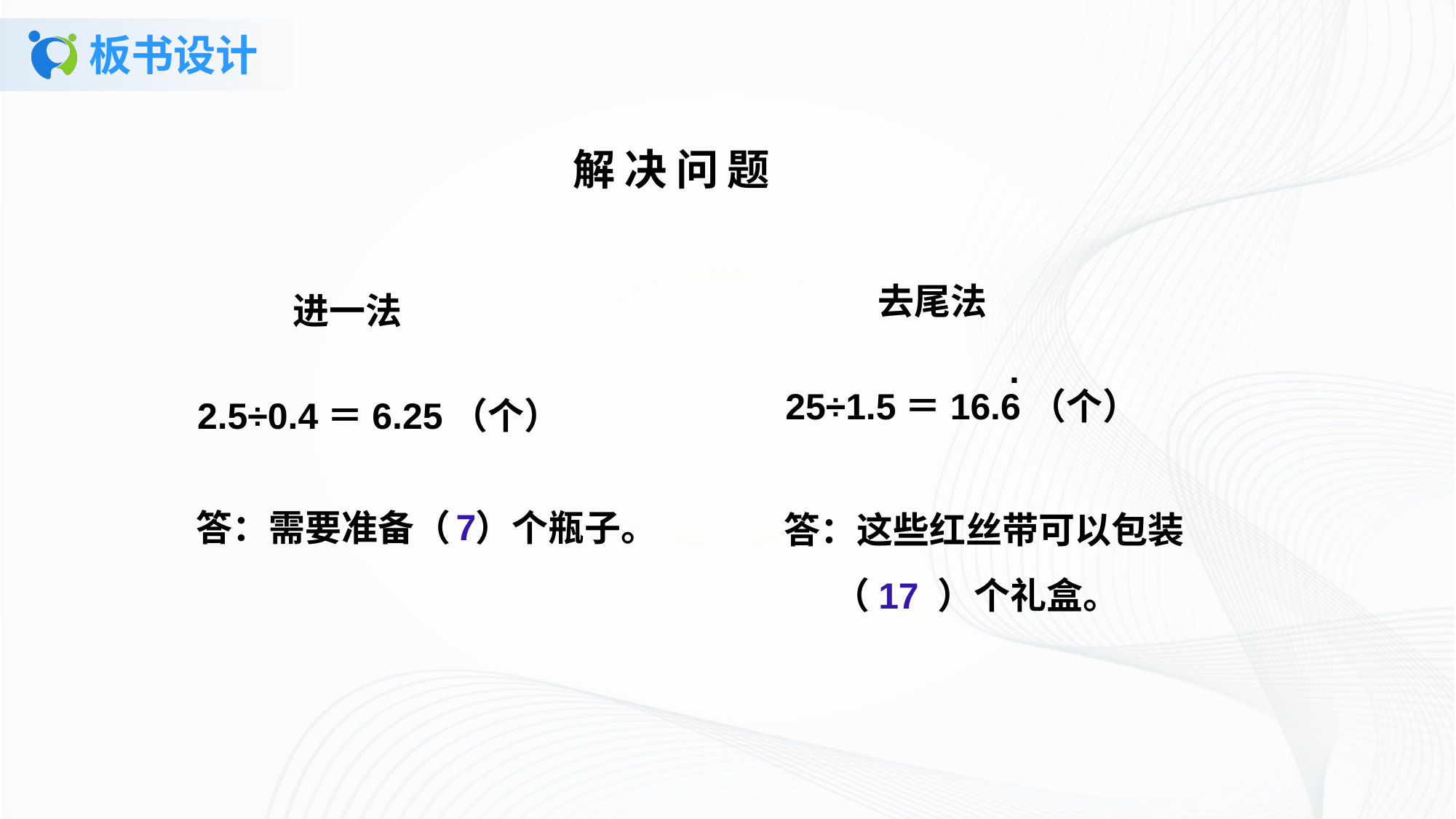

# 板书设计
解决问题
去尾法
进一法
.
25÷1.5＝16.6（个）
2.5÷0.4＝6.25（个）
答：这些红丝带可以包装
     （17 ）个礼盒。
7
答：需要准备（   ）个瓶子。